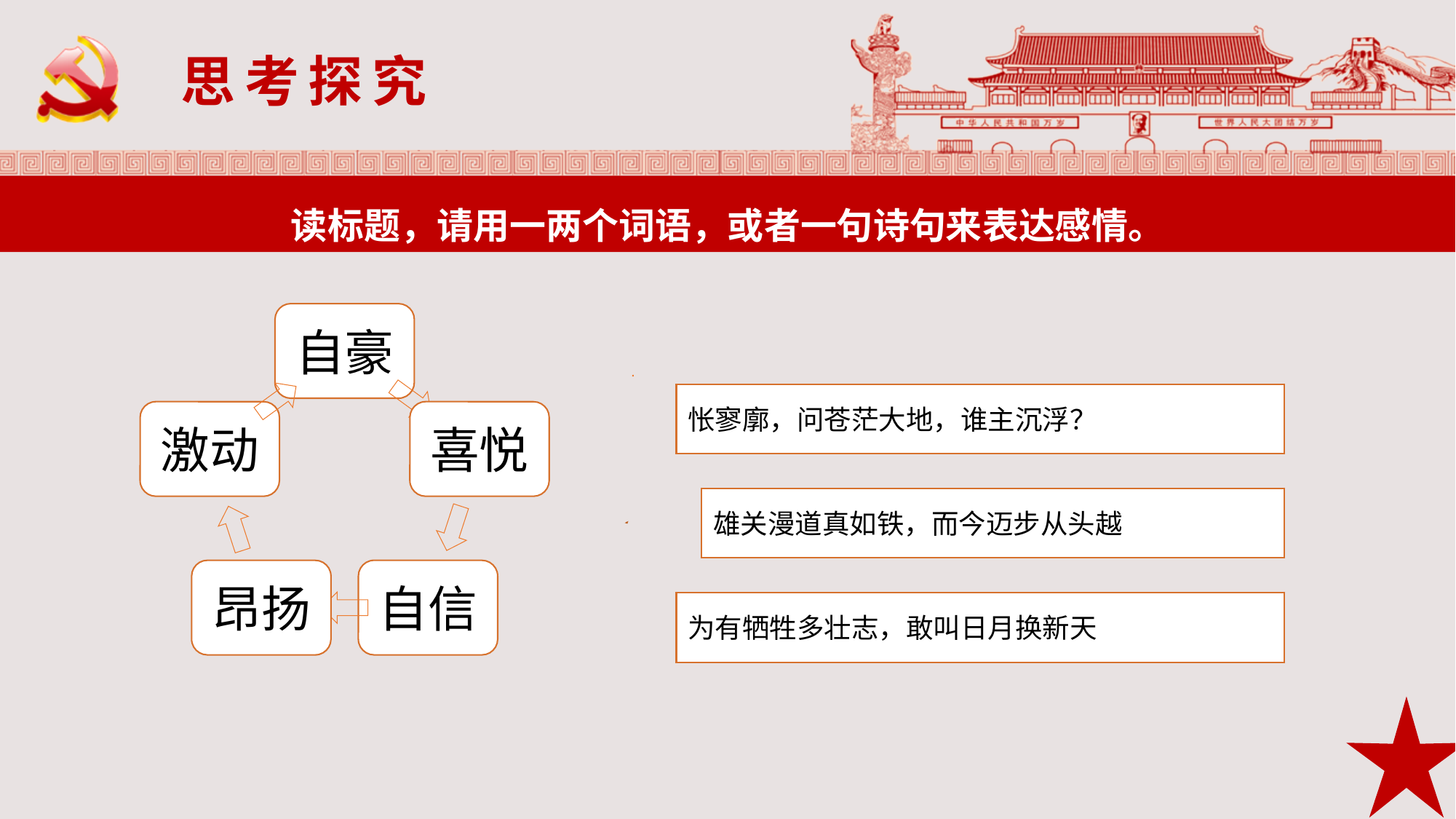

思考探究
读标题，请用一两个词语，或者一句诗句来表达感情。
自豪
喜悦
自信
昂扬
激动
怅寥廓，问苍茫大地，谁主沉浮？
雄关漫道真如铁，而今迈步从头越
为有牺牲多壮志，敢叫日月换新天